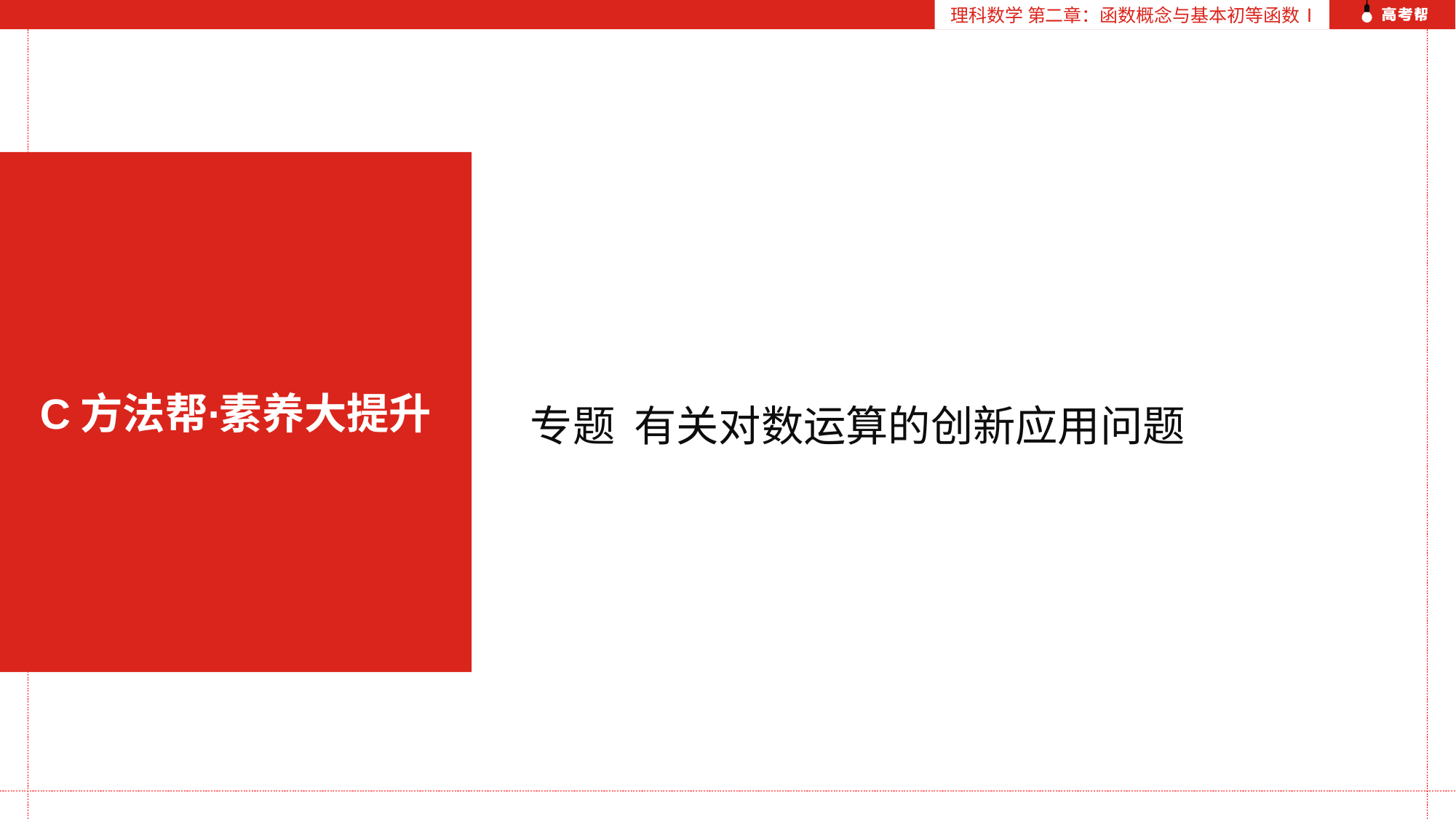

理科数学 第二章：函数概念与基本初等函数Ⅰ
C方法帮∙素养大提升
专题  有关对数运算的创新应用问题